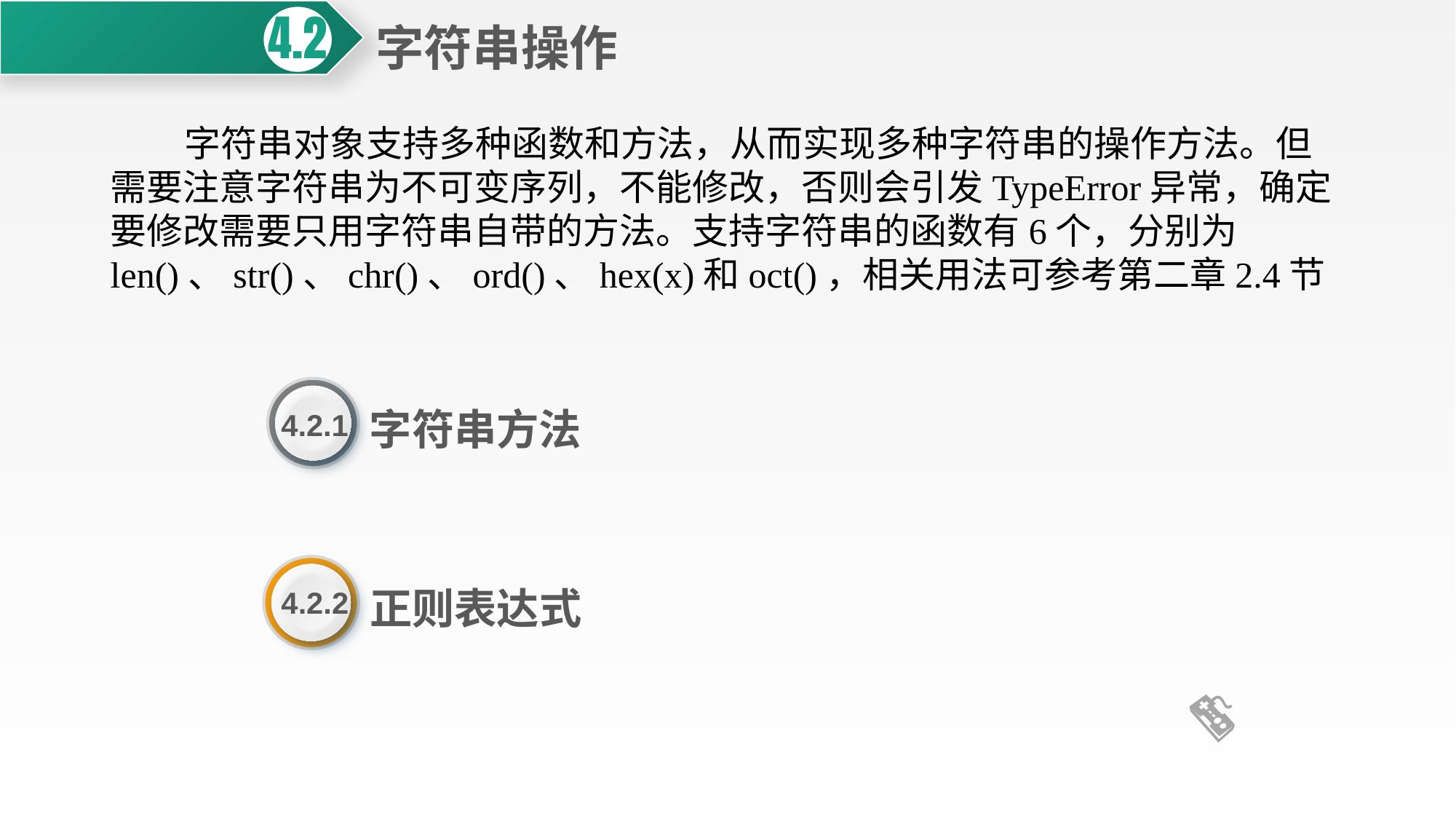

字符串操作

4.2
        字符串对象支持多种函数和方法，从而实现多种字符串的操作方法。但需要注意字符串为不可变序列，不能修改，否则会引发TypeError异常，确定要修改需要只用字符串自带的方法。支持字符串的函数有6个，分别为len()、str()、chr()、ord()、hex(x)和oct()，相关用法可参考第二章2.4节

字符串方法
4.2.1

正则表达式
4.2.2